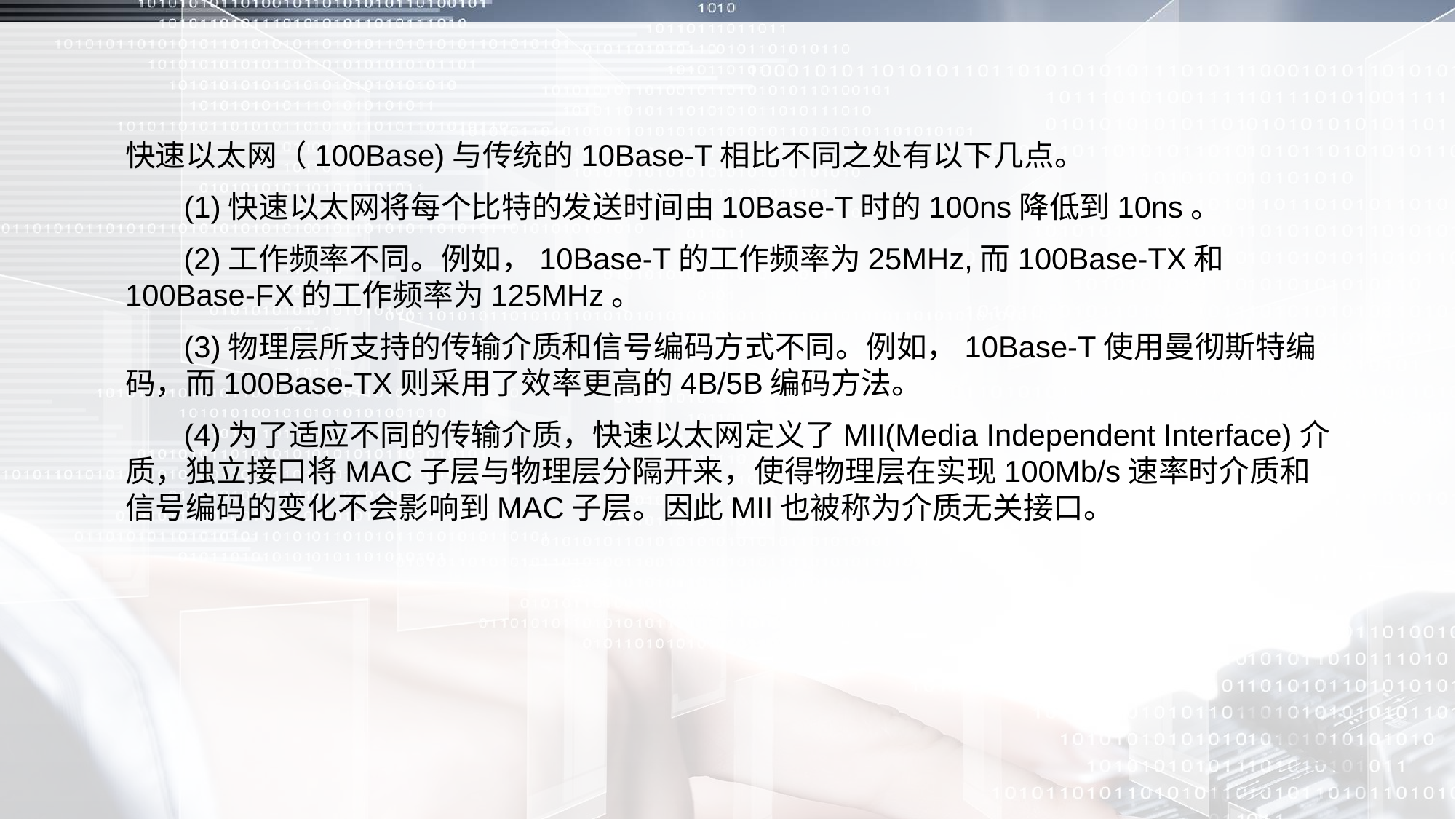

快速以太网（100Base)与传统的10Base-T相比不同之处有以下几点。
       (1)快速以太网将每个比特的发送时间由10Base-T时的100ns降低到10ns。
       (2)工作频率不同。例如，10Base-T的工作频率为25MHz,而100Base-TX和100Base-FX的工作频率为125MHz。
       (3)物理层所支持的传输介质和信号编码方式不同。例如，10Base-T使用曼彻斯特编码，而100Base-TX则采用了效率更高的4B/5B编码方法。
       (4)为了适应不同的传输介质，快速以太网定义了MII(Media Independent Interface)介质，独立接口将MAC子层与物理层分隔开来，使得物理层在实现100Mb/s速率时介质和信号编码的变化不会影响到MAC子层。因此MII也被称为介质无关接口。